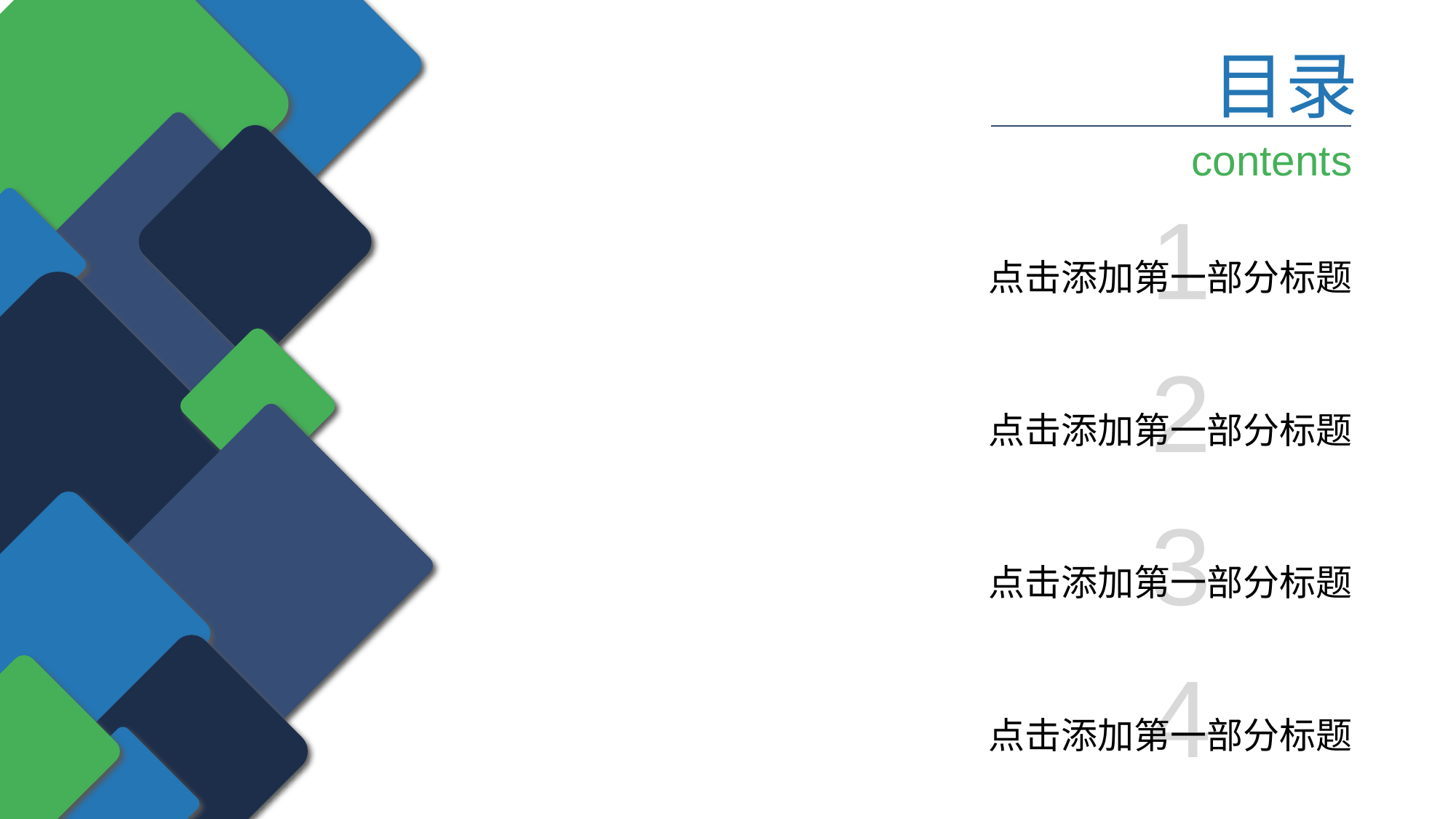

目录
contents

1

点击添加第一部分标题

2

点击添加第一部分标题

3

点击添加第一部分标题
4

点击添加第一部分标题